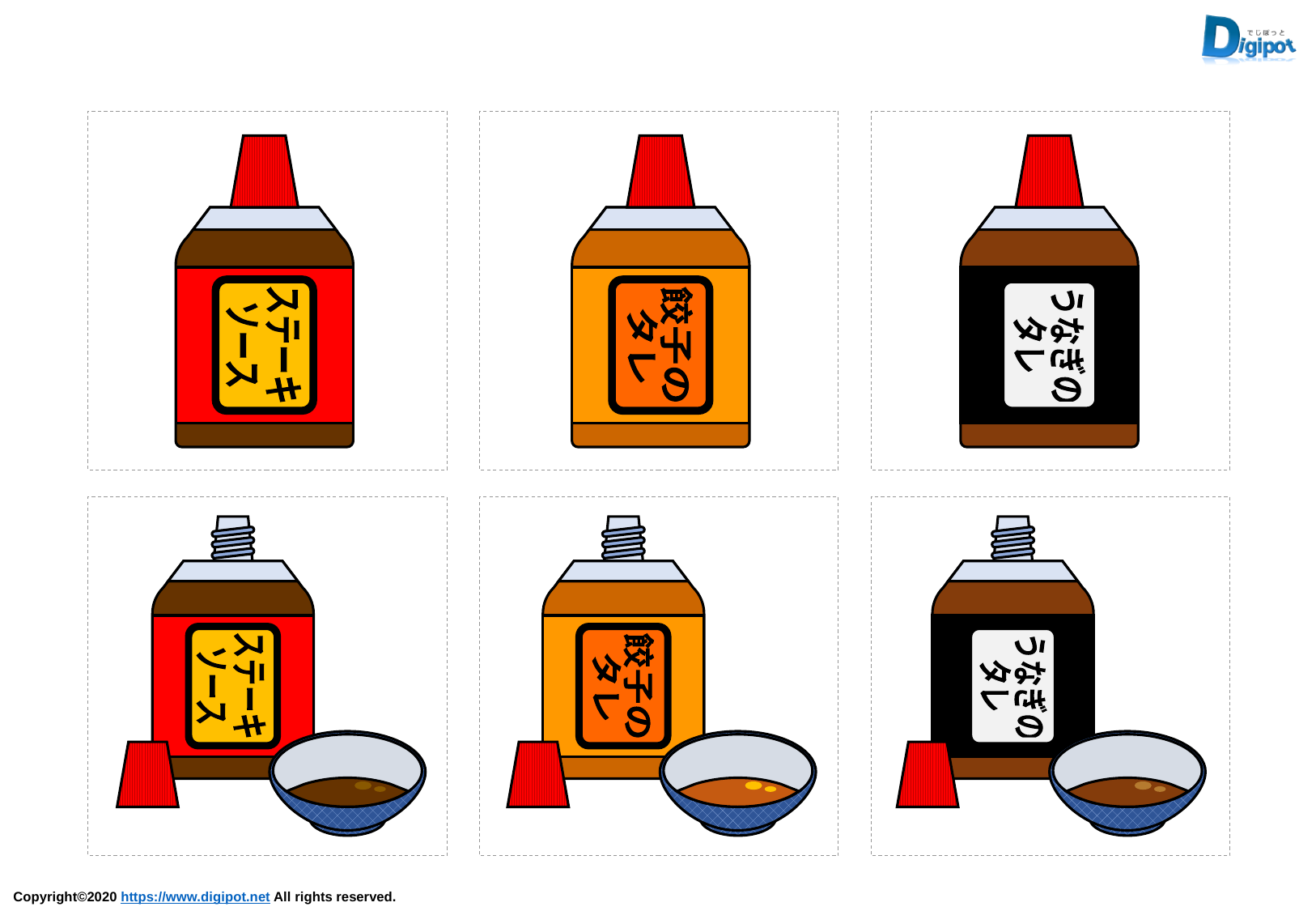

ステーキ
ソース

餃子の
タレ

うなぎの
タレ

ステーキ
ソース

餃子の
タレ

うなぎの
タレ